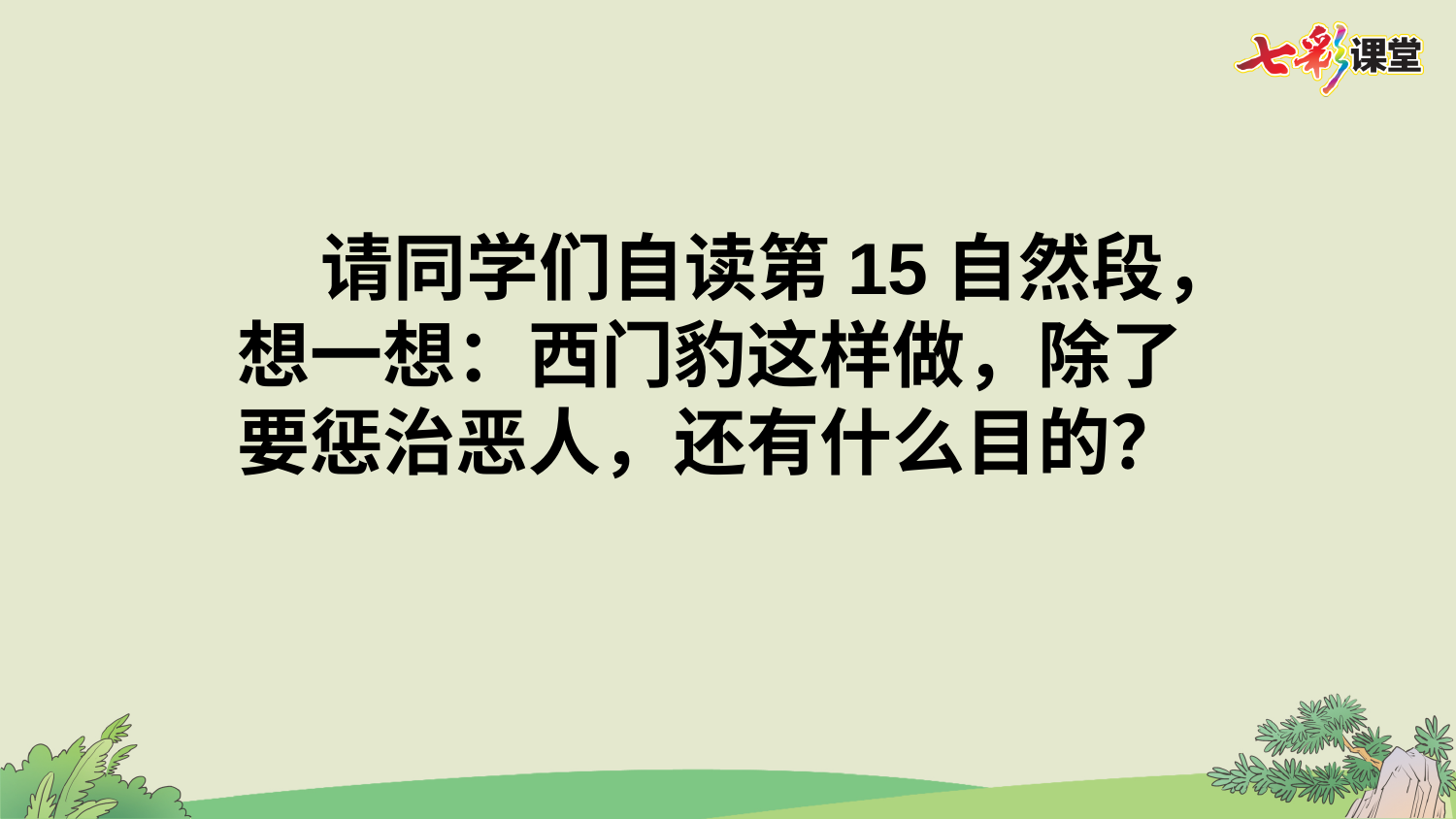

请同学们自读第15自然段，想一想：西门豹这样做，除了要惩治恶人，还有什么目的？